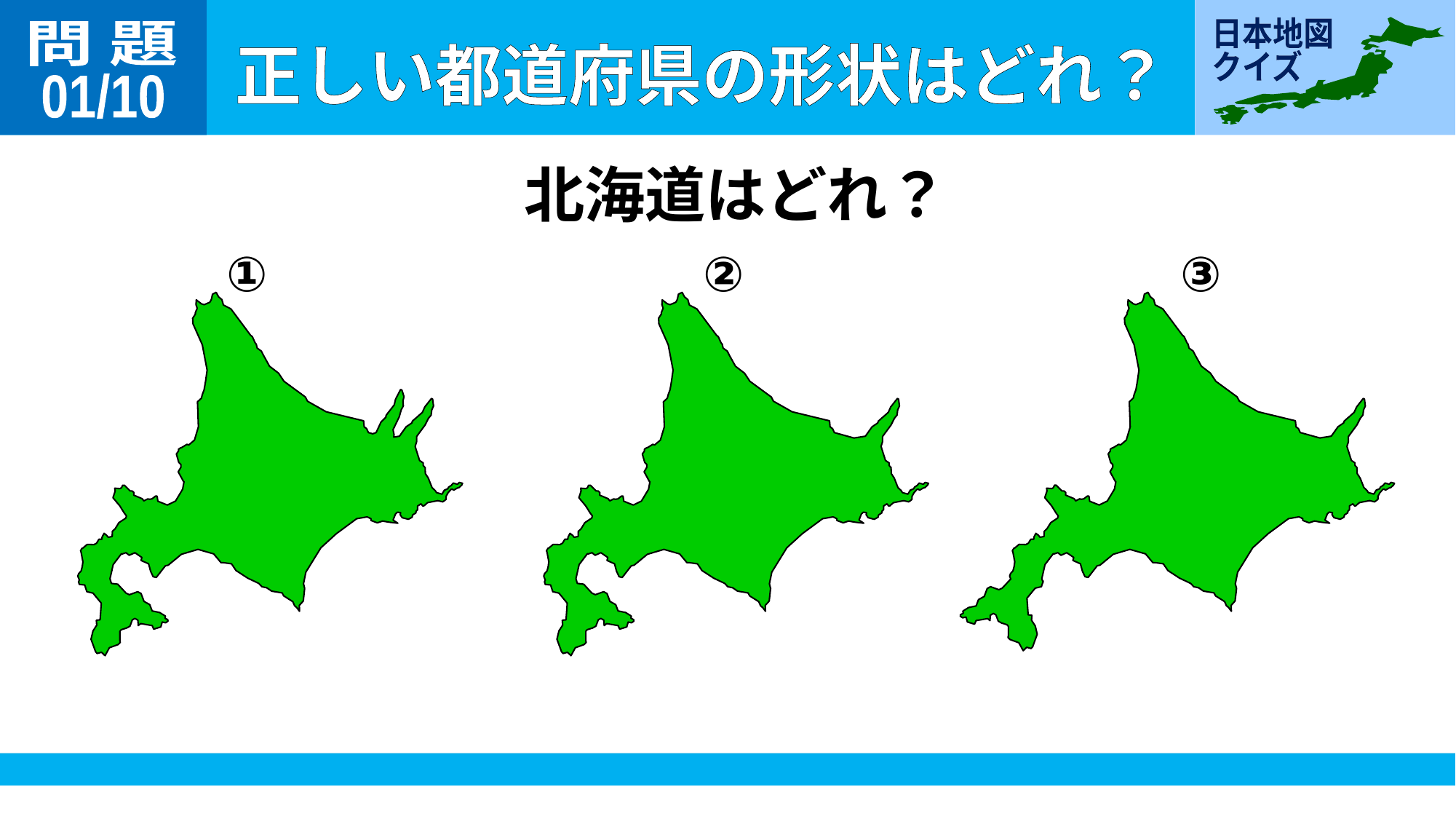

問 題
01/10
北海道はどれ？
①
②
③